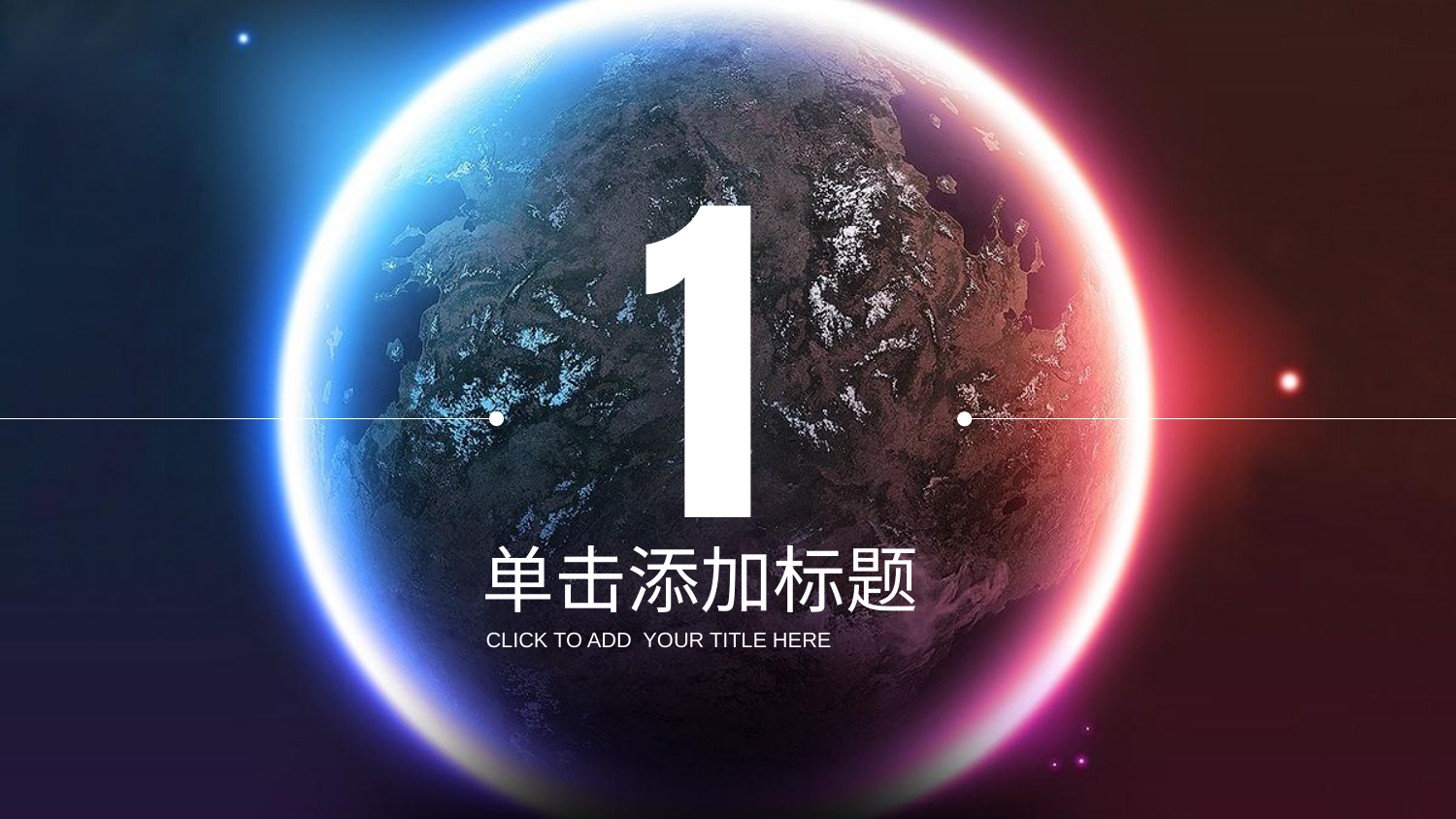

1

单击添加标题
CLICK TO ADD  YOUR TITLE HERE